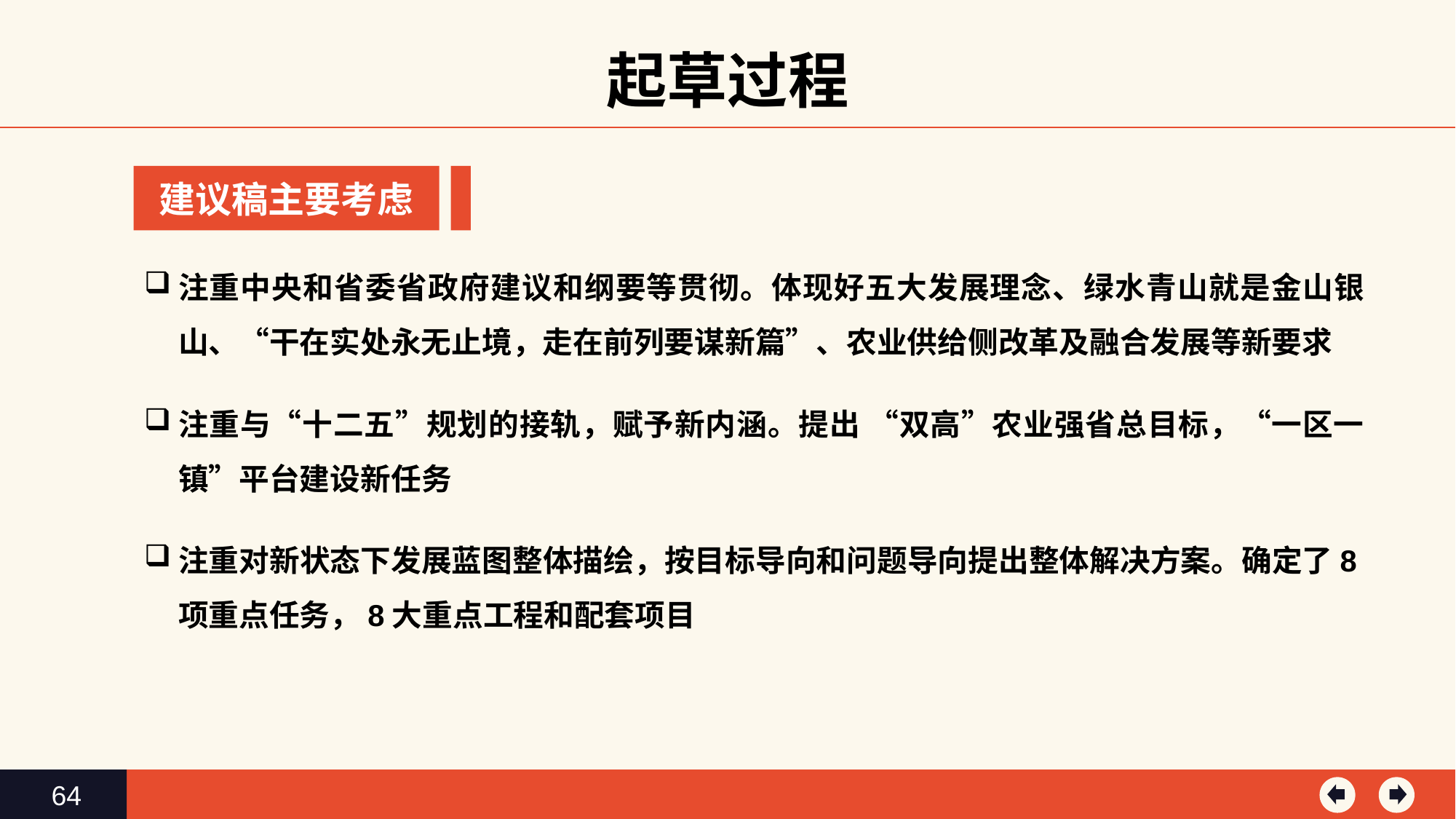

起草过程
建议稿主要考虑

注重中央和省委省政府建议和纲要等贯彻。体现好五大发展理念、绿水青山就是金山银山、“干在实处永无止境，走在前列要谋新篇”、农业供给侧改革及融合发展等新要求
注重与“十二五”规划的接轨，赋予新内涵。提出 “双高”农业强省总目标，“一区一镇”平台建设新任务
注重对新状态下发展蓝图整体描绘，按目标导向和问题导向提出整体解决方案。确定了8项重点任务，8大重点工程和配套项目
64